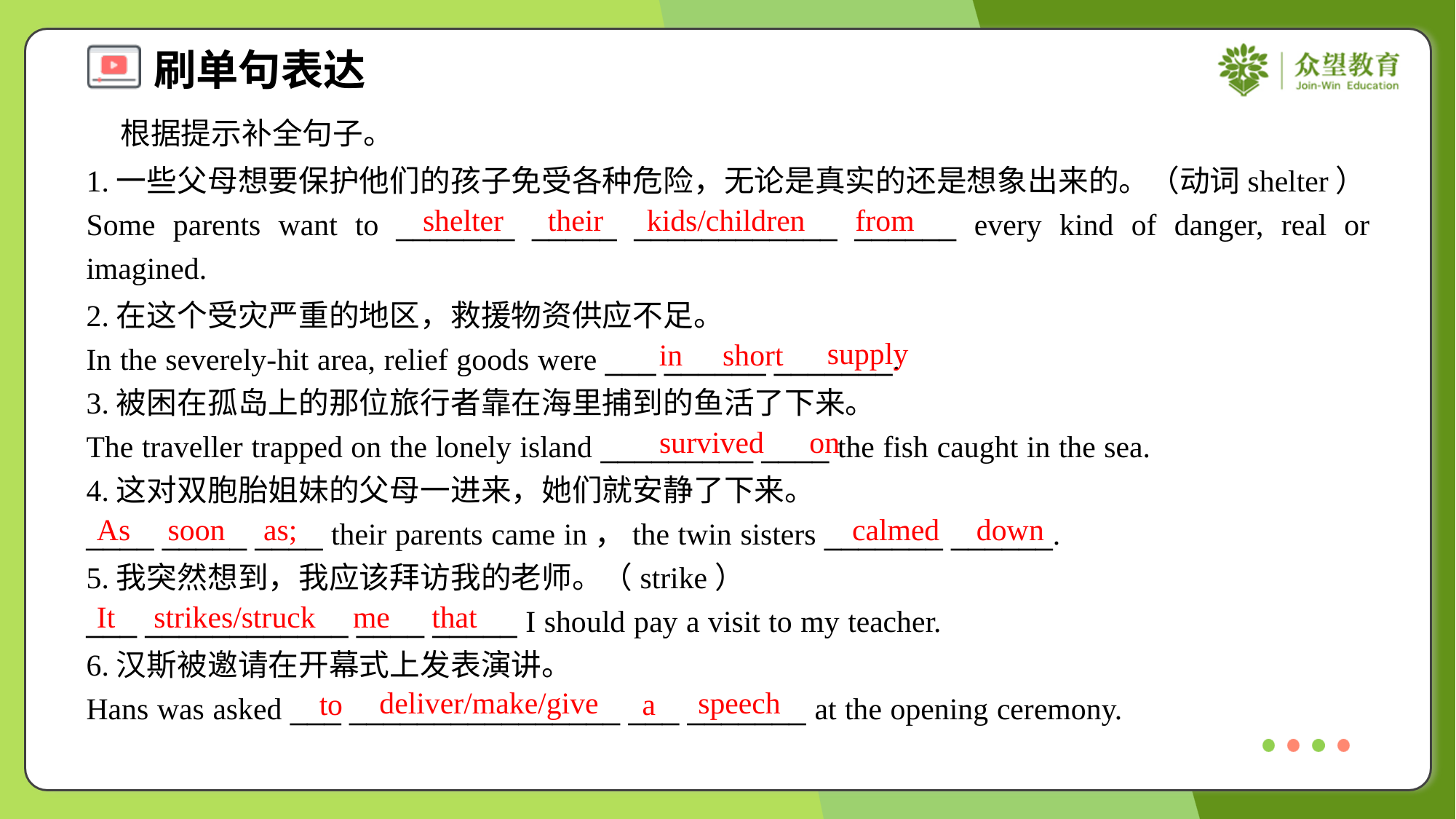

根据提示补全句子。
1.一些父母想要保护他们的孩子免受各种危险，无论是真实的还是想象出来的。（动词shelter）
Some parents want to _______ _____ ____________ ______ every kind of danger, real or imagined.
shelter
their
kids/children
from
2.在这个受灾严重的地区，救援物资供应不足。
In the severely-hit area, relief goods were ___ ______ _______.
3.被困在孤岛上的那位旅行者靠在海里捕到的鱼活了下来。
The traveller trapped on the lonely island _________ ____ the fish caught in the sea.
4.这对双胞胎姐妹的父母一进来，她们就安静了下来。
____ _____ ____ their parents came in，the twin sisters _______ ______.
5.我突然想到，我应该拜访我的老师。（strike）
___ ____________ ____ _____ I should pay a visit to my teacher.
6.汉斯被邀请在开幕式上发表演讲。
Hans was asked ___ ________________ ___ _______ at the opening ceremony.
supply
in
short
survived
on
As
soon
as;
calmed
down
It
strikes/struck
me
that
deliver/make/give
speech
to
a